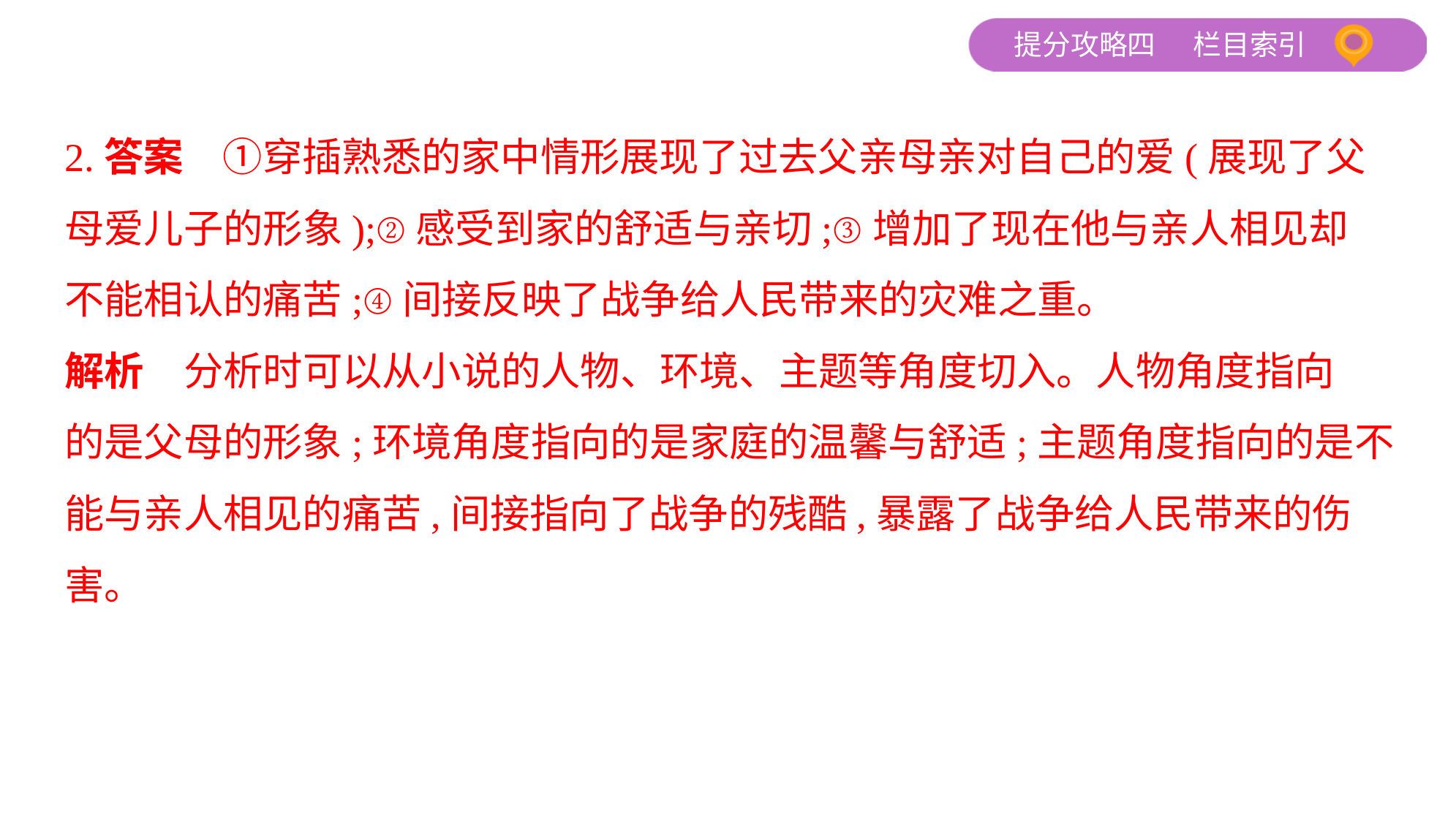

2.答案　①穿插熟悉的家中情形展现了过去父亲母亲对自己的爱(展现了父
母爱儿子的形象);②感受到家的舒适与亲切;③增加了现在他与亲人相见却
不能相认的痛苦;④间接反映了战争给人民带来的灾难之重。
解析　分析时可以从小说的人物、环境、主题等角度切入。人物角度指向
的是父母的形象;环境角度指向的是家庭的温馨与舒适;主题角度指向的是不
能与亲人相见的痛苦,间接指向了战争的残酷,暴露了战争给人民带来的伤
害。